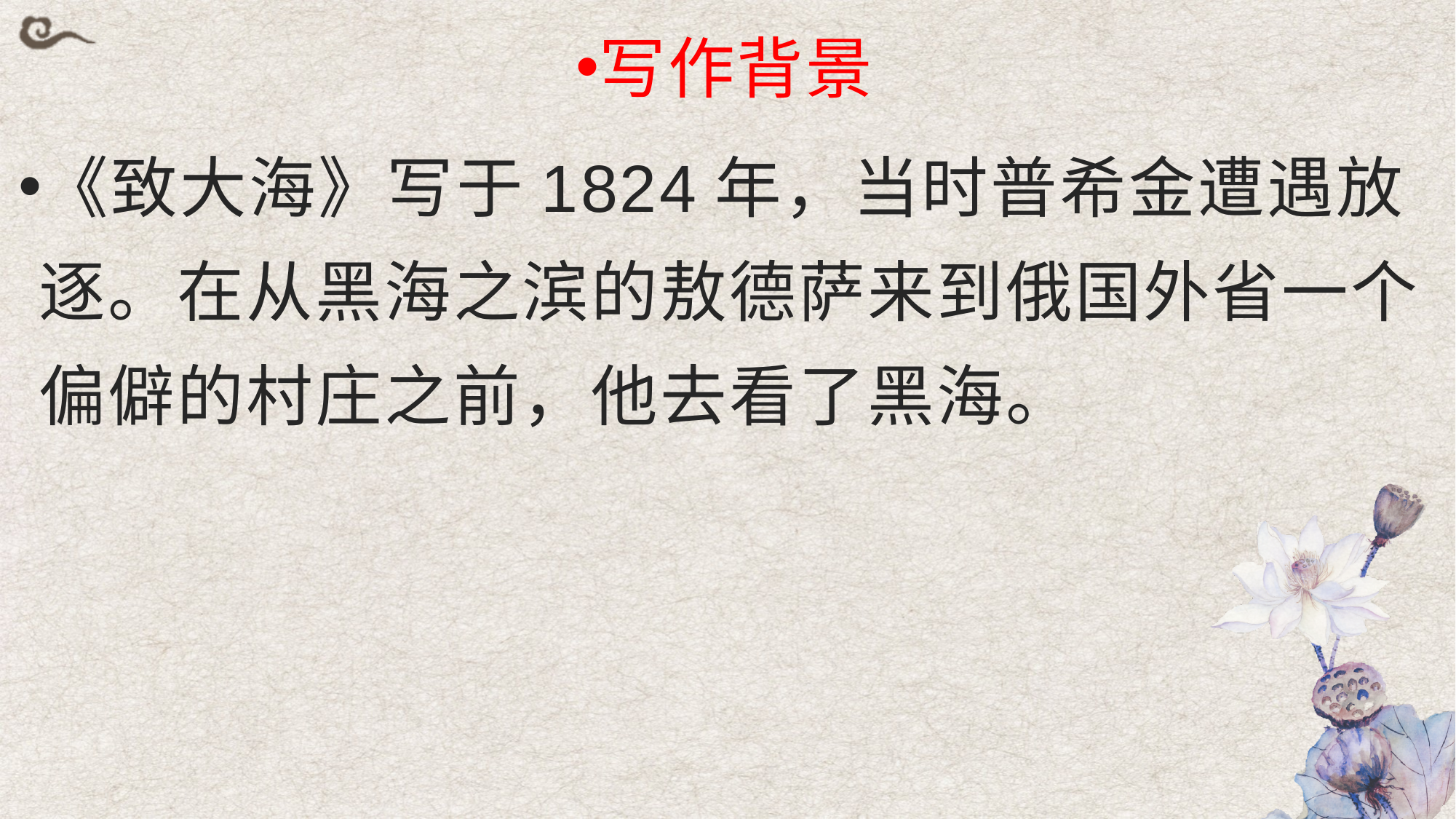

写作背景
《致大海》写于1824年，当时普希金遭遇放逐。在从黑海之滨的敖德萨来到俄国外省一个偏僻的村庄之前，他去看了黑海。
#